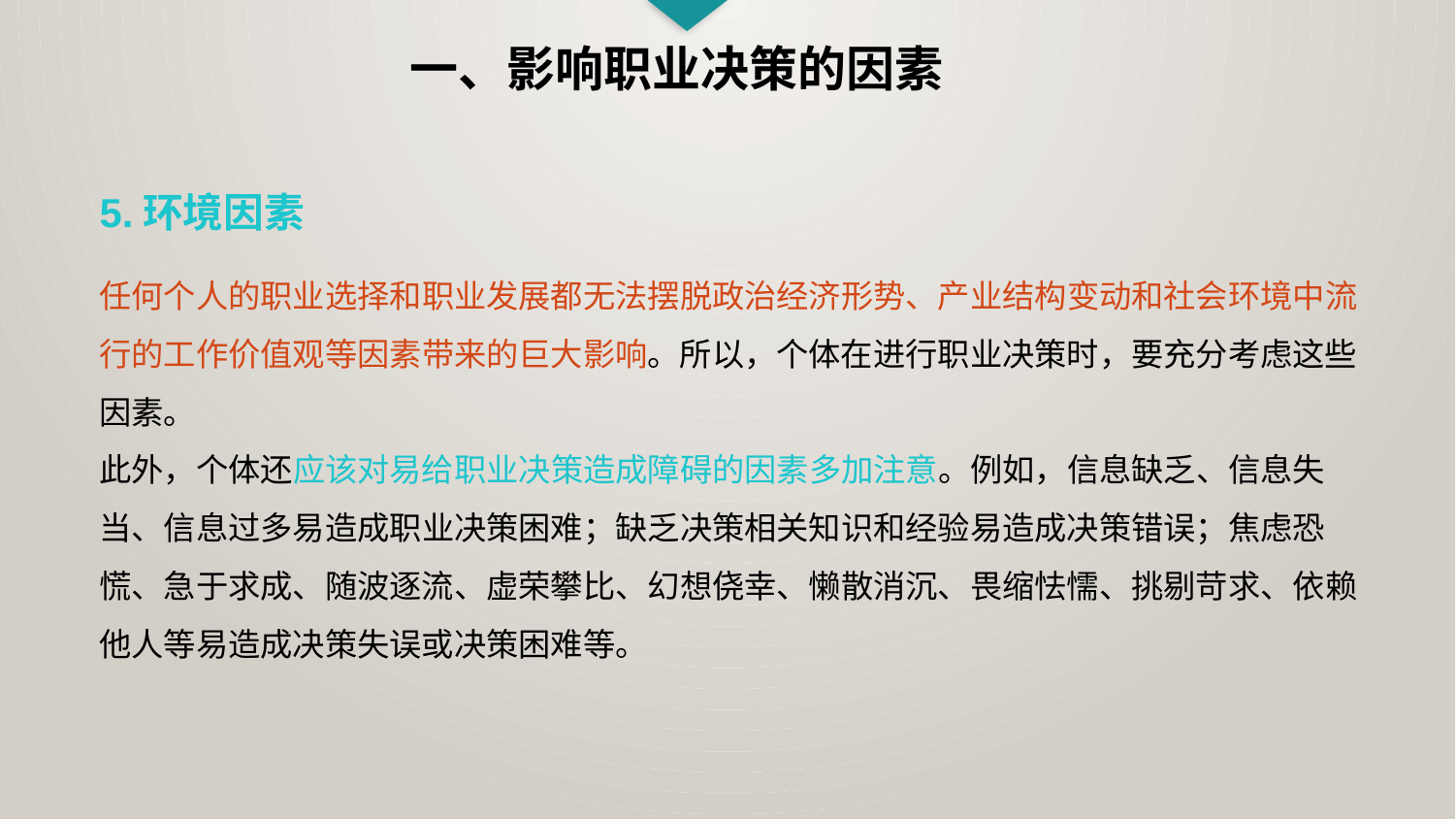

一、影响职业决策的因素
5.环境因素
任何个人的职业选择和职业发展都无法摆脱政治经济形势、产业结构变动和社会环境中流行的工作价值观等因素带来的巨大影响。所以，个体在进行职业决策时，要充分考虑这些因素。
此外，个体还应该对易给职业决策造成障碍的因素多加注意。例如，信息缺乏、信息失当、信息过多易造成职业决策困难；缺乏决策相关知识和经验易造成决策错误；焦虑恐慌、急于求成、随波逐流、虚荣攀比、幻想侥幸、懒散消沉、畏缩怯懦、挑剔苛求、依赖他人等易造成决策失误或决策困难等。
33